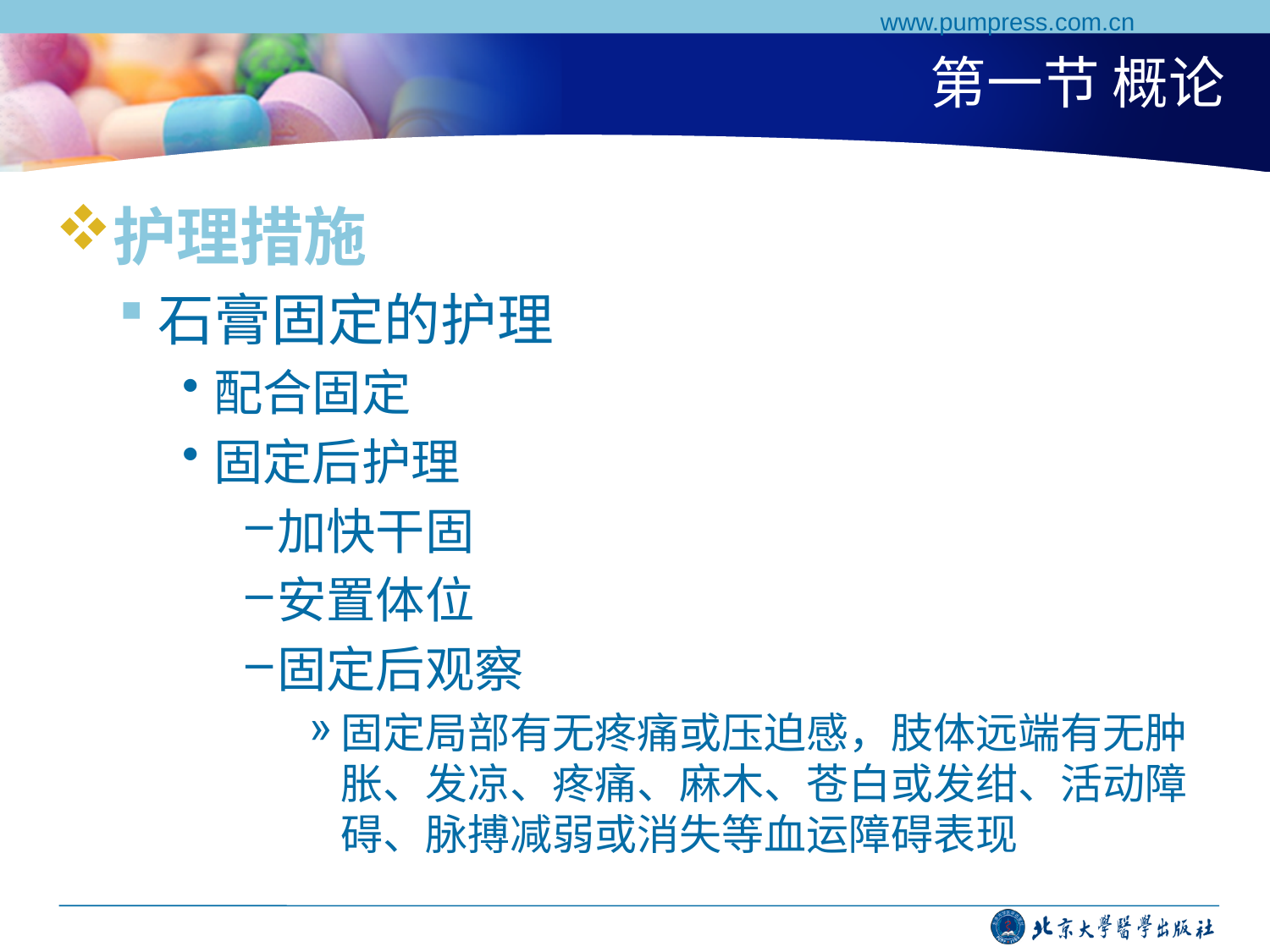

www.pumpress.com.cn
# 第一节 概论
护理措施
石膏固定的护理
配合固定
固定后护理
加快干固
安置体位
固定后观察
固定局部有无疼痛或压迫感，肢体远端有无肿胀、发凉、疼痛、麻木、苍白或发绀、活动障碍、脉搏减弱或消失等血运障碍表现